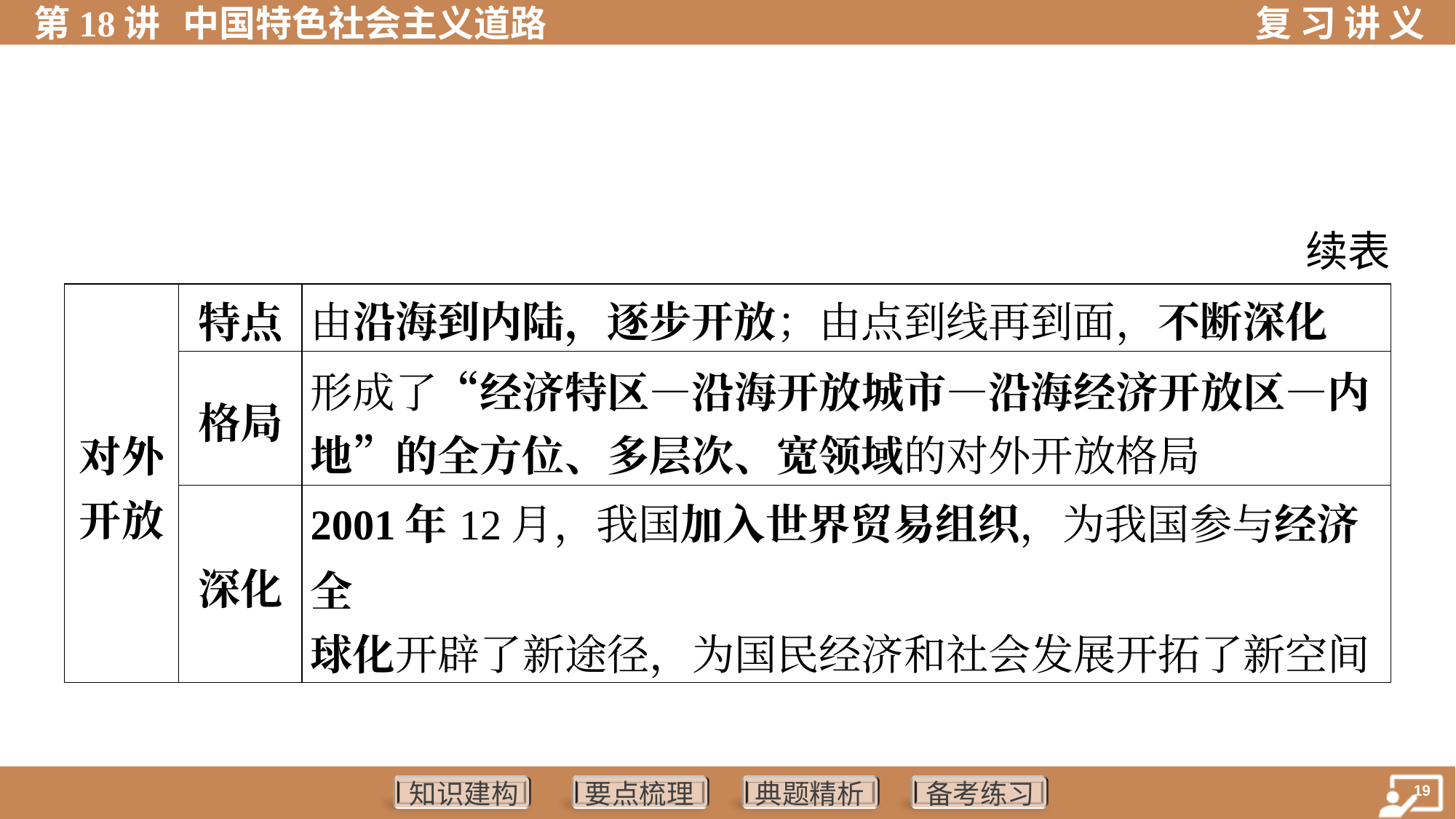

续表
| 对外 开放 | 特点 | 由沿海到内陆，逐步开放；由点到线再到面，不断深化 |  |  |  |
| --- | --- | --- | --- | --- | --- |
|  | 格局 | 形成了“经济特区—沿海开放城市—沿海经济开放区—内 地”的全方位、多层次、宽领域的对外开放格局 |  |  |  |
|  | 深化 | 2001年12月，我国加入世界贸易组织，为我国参与经济全 球化开辟了新途径，为国民经济和社会发展开拓了新空间 |  |  |  |